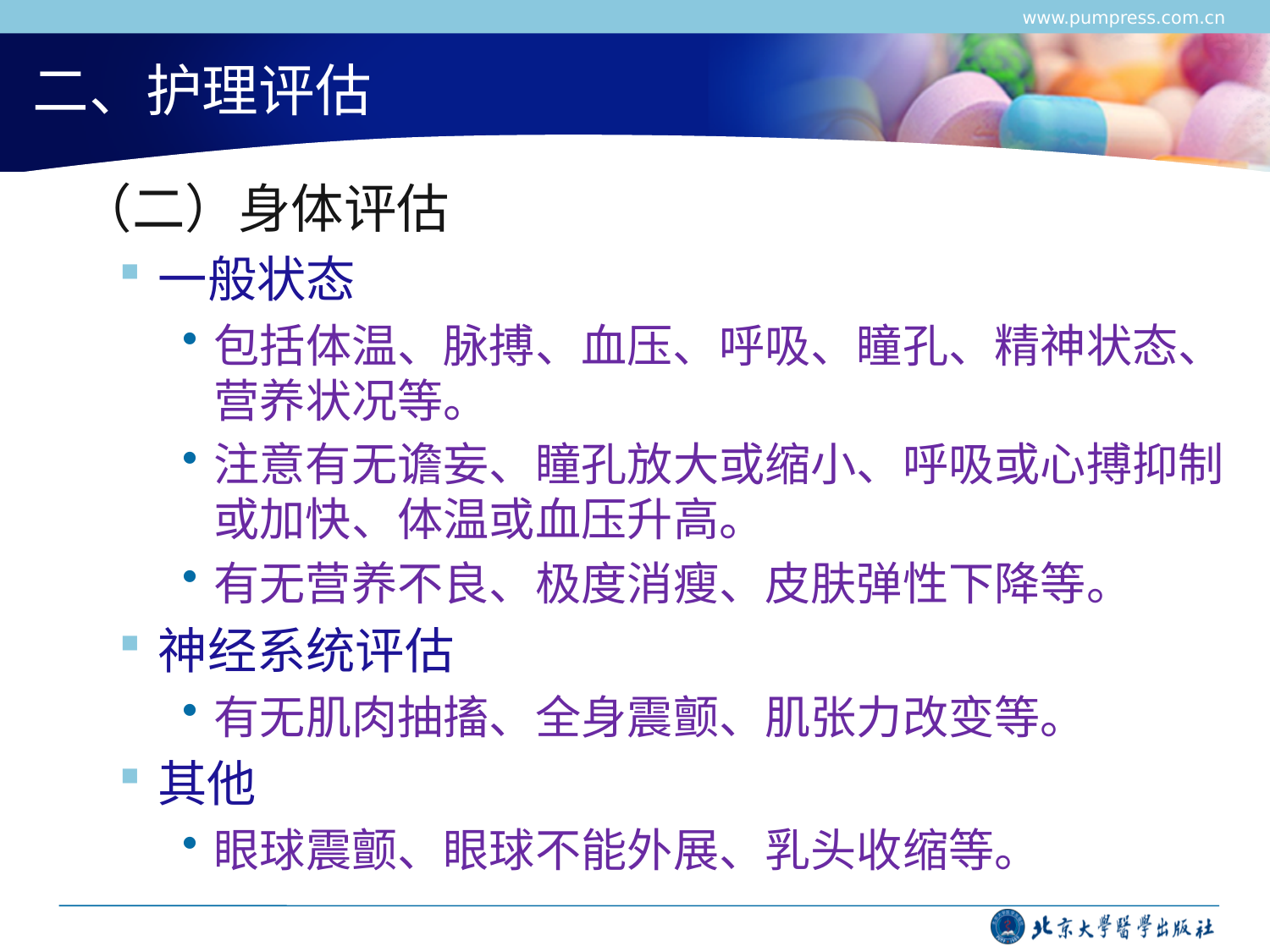

www.pumpress.com.cn
# 二、护理评估
 （二）身体评估
一般状态
包括体温、脉搏、血压、呼吸、瞳孔、精神状态、营养状况等。
注意有无谵妄、瞳孔放大或缩小、呼吸或心搏抑制或加快、体温或血压升高。
有无营养不良、极度消瘦、皮肤弹性下降等。
神经系统评估
有无肌肉抽搐、全身震颤、肌张力改变等。
其他
眼球震颤、眼球不能外展、乳头收缩等。